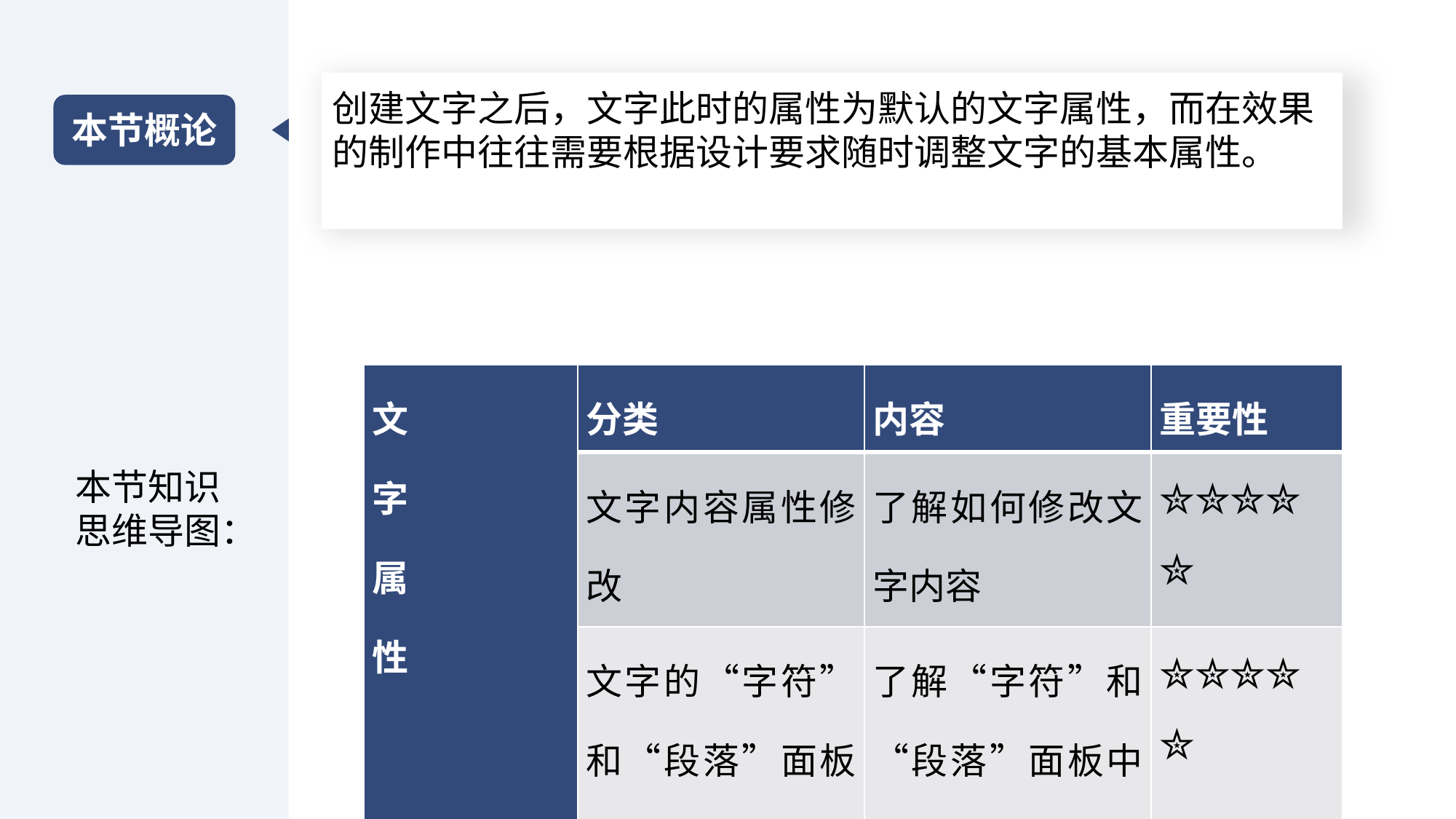

创建文字之后，文字此时的属性为默认的文字属性，而在效果的制作中往往需要根据设计要求随时调整文字的基本属性。

本节概论

| 文 字 属 性 | 分类 | 内容 | 重要性 |
| --- | --- | --- | --- |
|  | 文字内容属性修改 | 了解如何修改文字内容 | ✮✮✮✮✮ |
|  | 文字的“字符”和“段落”面板属性 | 了解“字符”和“段落”面板中的各个参数 | ✮✮✮✮✮ |
本节知识思维导图：